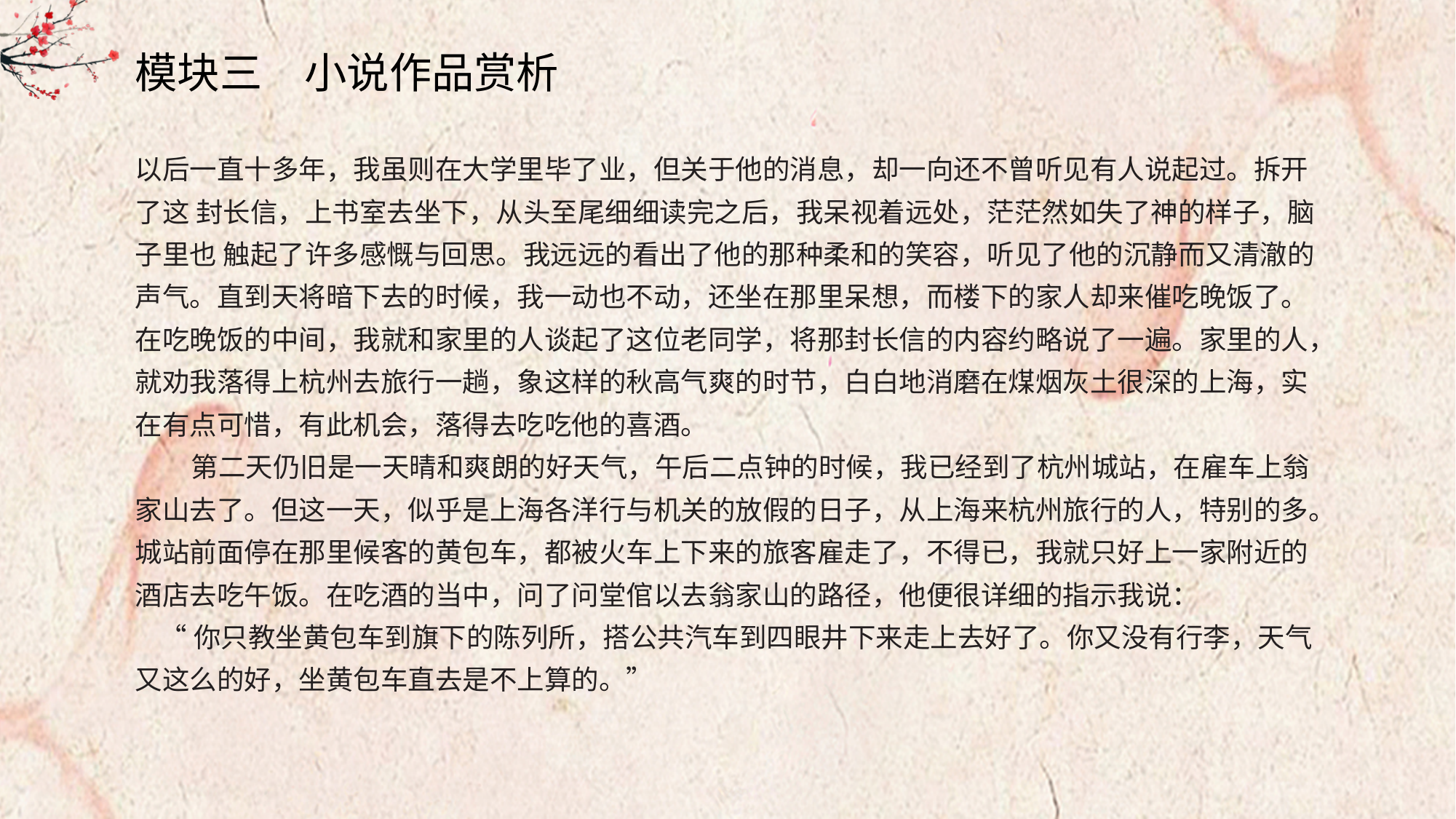

模块三　小说作品赏析
以后一直十多年，我虽则在大学里毕了业，但关于他的消息，却一向还不曾听见有人说起过。拆开了这 封长信，上书室去坐下，从头至尾细细读完之后，我呆视着远处，茫茫然如失了神的样子，脑子里也 触起了许多感慨与回思。我远远的看出了他的那种柔和的笑容，听见了他的沉静而又清澈的声气。直到天将暗下去的时候，我一动也不动，还坐在那里呆想，而楼下的家人却来催吃晚饭了。在吃晚饭的中间，我就和家里的人谈起了这位老同学，将那封长信的内容约略说了一遍。家里的人，就劝我落得上杭州去旅行一趟，象这样的秋高气爽的时节，白白地消磨在煤烟灰土很深的上海，实在有点可惜，有此机会，落得去吃吃他的喜酒。
        第二天仍旧是一天晴和爽朗的好天气，午后二点钟的时候，我已经到了杭州城站，在雇车上翁家山去了。但这一天，似乎是上海各洋行与机关的放假的日子，从上海来杭州旅行的人，特别的多。城站前面停在那里候客的黄包车，都被火车上下来的旅客雇走了，不得已，我就只好上一家附近的酒店去吃午饭。在吃酒的当中，问了问堂倌以去翁家山的路径，他便很详细的指示我说：
    “你只教坐黄包车到旗下的陈列所，搭公共汽车到四眼井下来走上去好了。你又没有行李，天气又这么的好，坐黄包车直去是不上算的。”